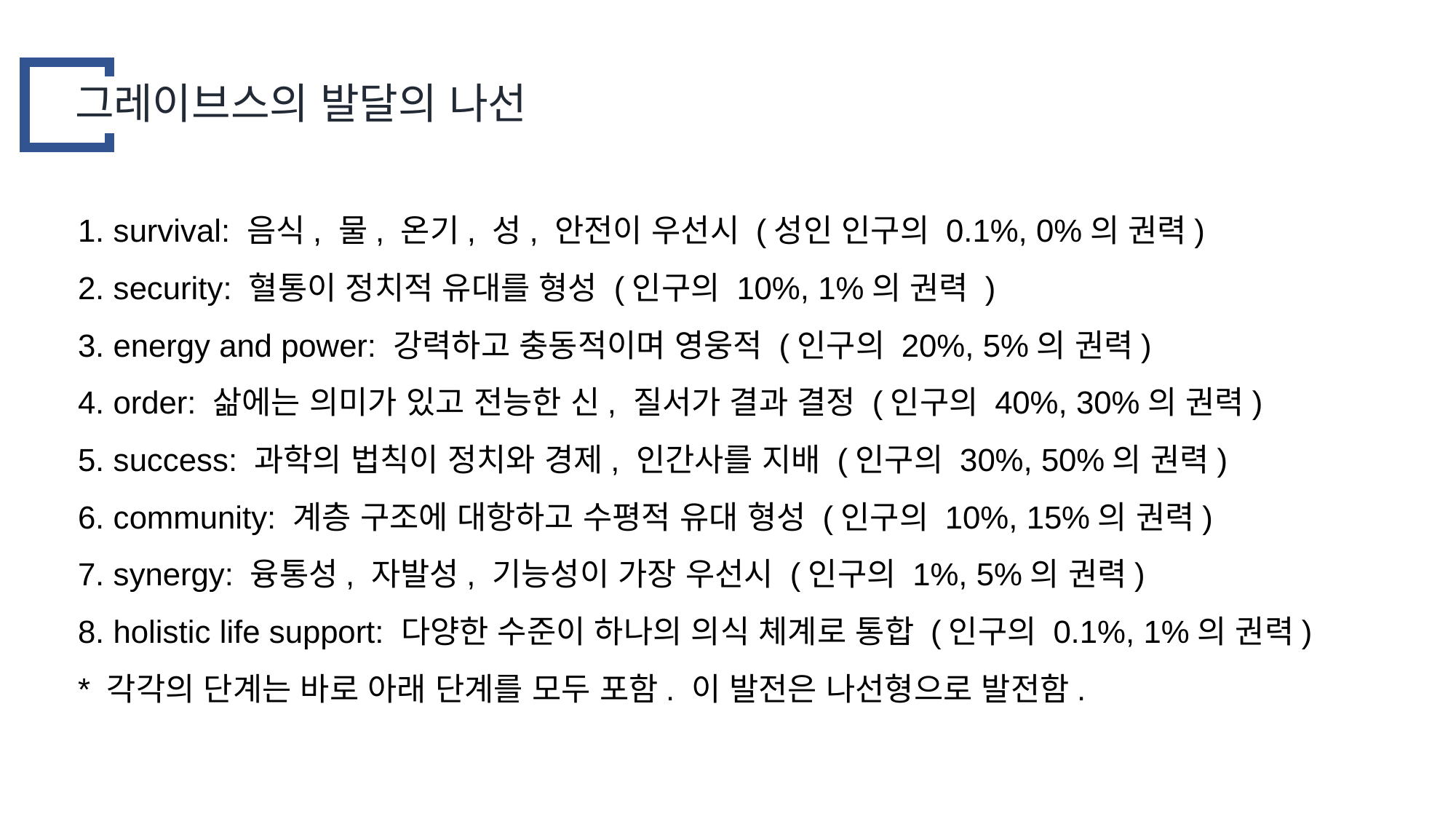

그레이브스의 발달의 나선
1. survival: 음식, 물, 온기, 성, 안전이 우선시 (성인 인구의 0.1%, 0%의 권력)
2. security: 혈통이 정치적 유대를 형성 (인구의 10%, 1%의 권력 )
3. energy and power: 강력하고 충동적이며 영웅적 (인구의 20%, 5%의 권력)
4. order: 삶에는 의미가 있고 전능한 신, 질서가 결과 결정 (인구의 40%, 30%의 권력)
5. success: 과학의 법칙이 정치와 경제, 인간사를 지배 (인구의 30%, 50%의 권력)
6. community: 계층 구조에 대항하고 수평적 유대 형성 (인구의 10%, 15%의 권력)
7. synergy: 융통성, 자발성, 기능성이 가장 우선시 (인구의 1%, 5%의 권력)
8. holistic life support: 다양한 수준이 하나의 의식 체계로 통합 (인구의 0.1%, 1%의 권력)
* 각각의 단계는 바로 아래 단계를 모두 포함. 이 발전은 나선형으로 발전함.